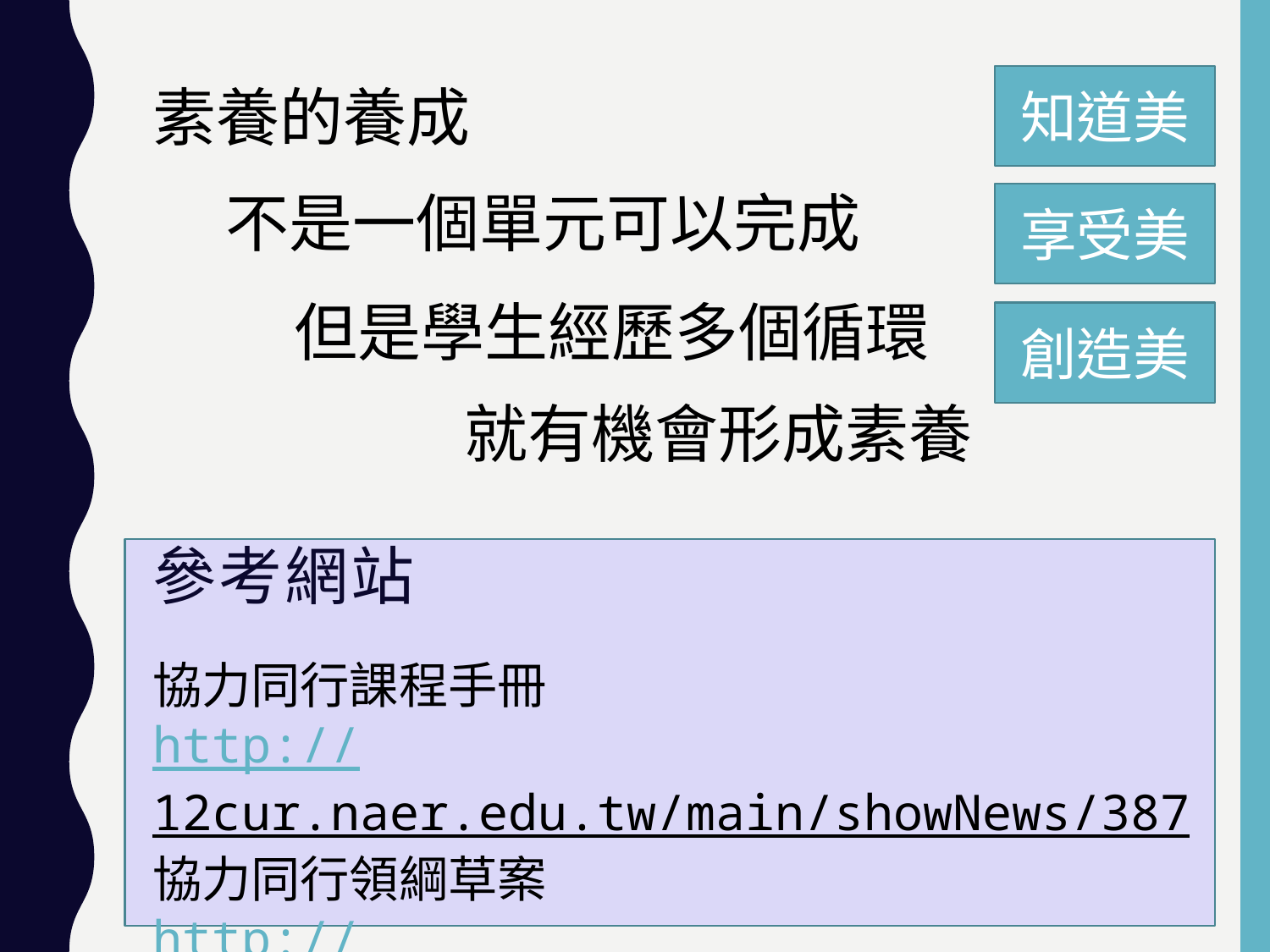

素養的養成
知道美
不是一個單元可以完成
享受美
但是學生經歷多個循環
創造美
就有機會形成素養

# 參考網站
協力同行課程手冊
http://12cur.naer.edu.tw/main/showNews/387
協力同行領綱草案
http://12cur.naer.edu.tw/category/post/350